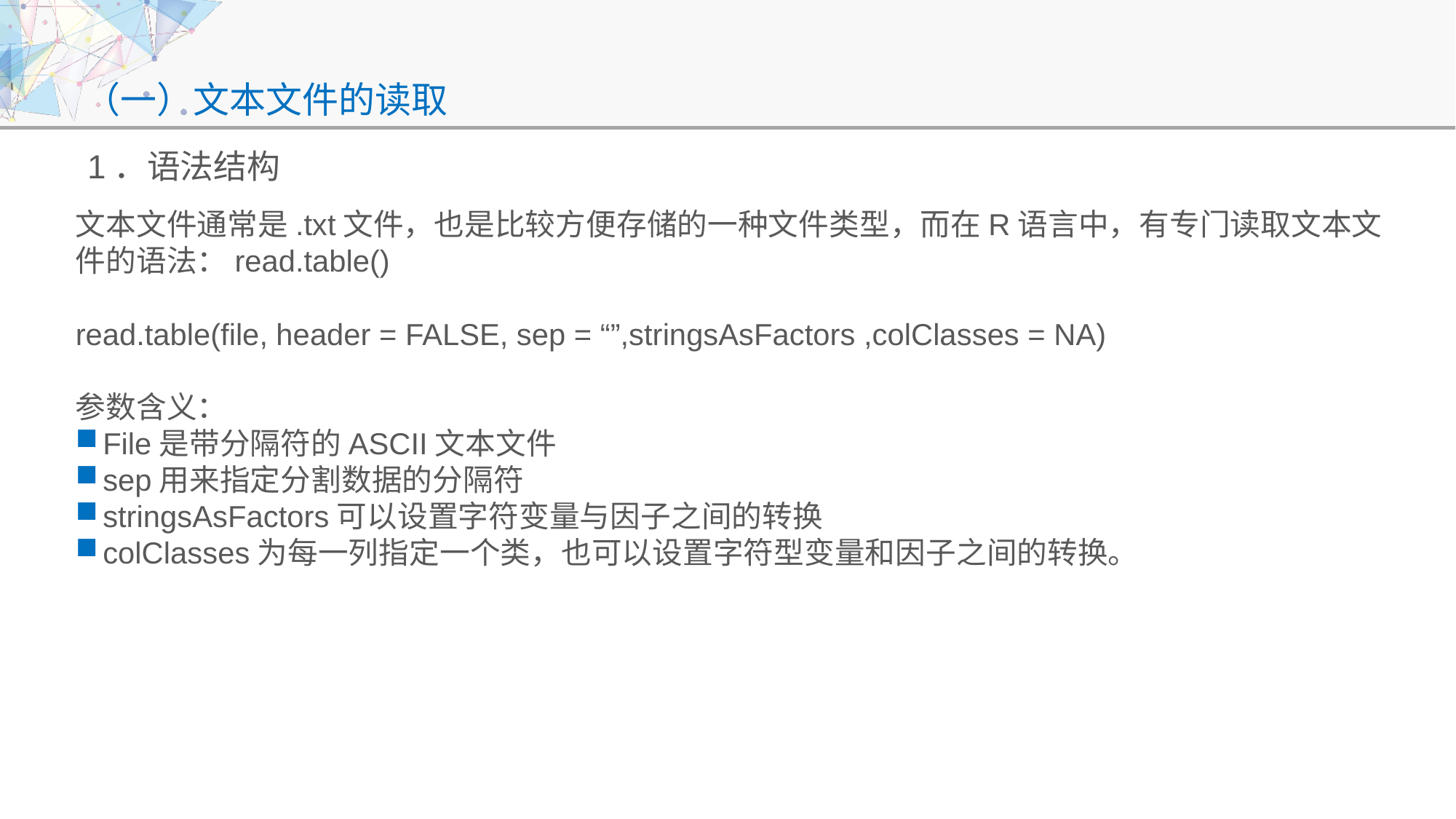

（一）文本文件的读取
#
1．语法结构
文本文件通常是.txt文件，也是比较方便存储的一种文件类型，而在R语言中，有专门读取文本文件的语法：read.table()

read.table(file, header = FALSE, sep = “”,stringsAsFactors ,colClasses = NA)

参数含义：
File是带分隔符的ASCII文本文件
sep用来指定分割数据的分隔符
stringsAsFactors可以设置字符变量与因子之间的转换
colClasses为每一列指定一个类，也可以设置字符型变量和因子之间的转换。